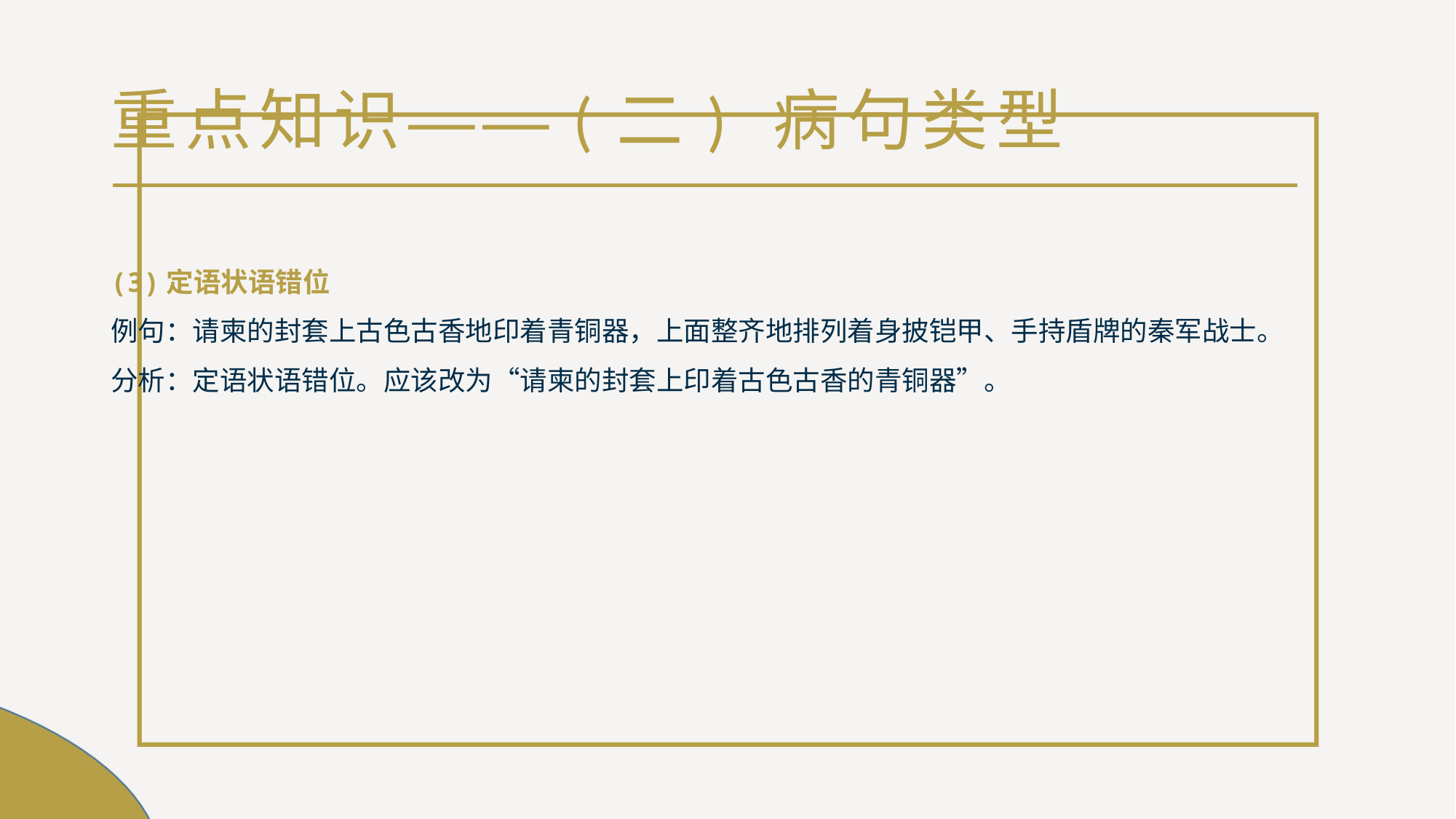

# 重点知识——(二) 病句类型
(3)定语状语错位
例句：请柬的封套上古色古香地印着青铜器，上面整齐地排列着身披铠甲、手持盾牌的秦军战士。
分析：定语状语错位。应该改为“请柬的封套上印着古色古香的青铜器”。